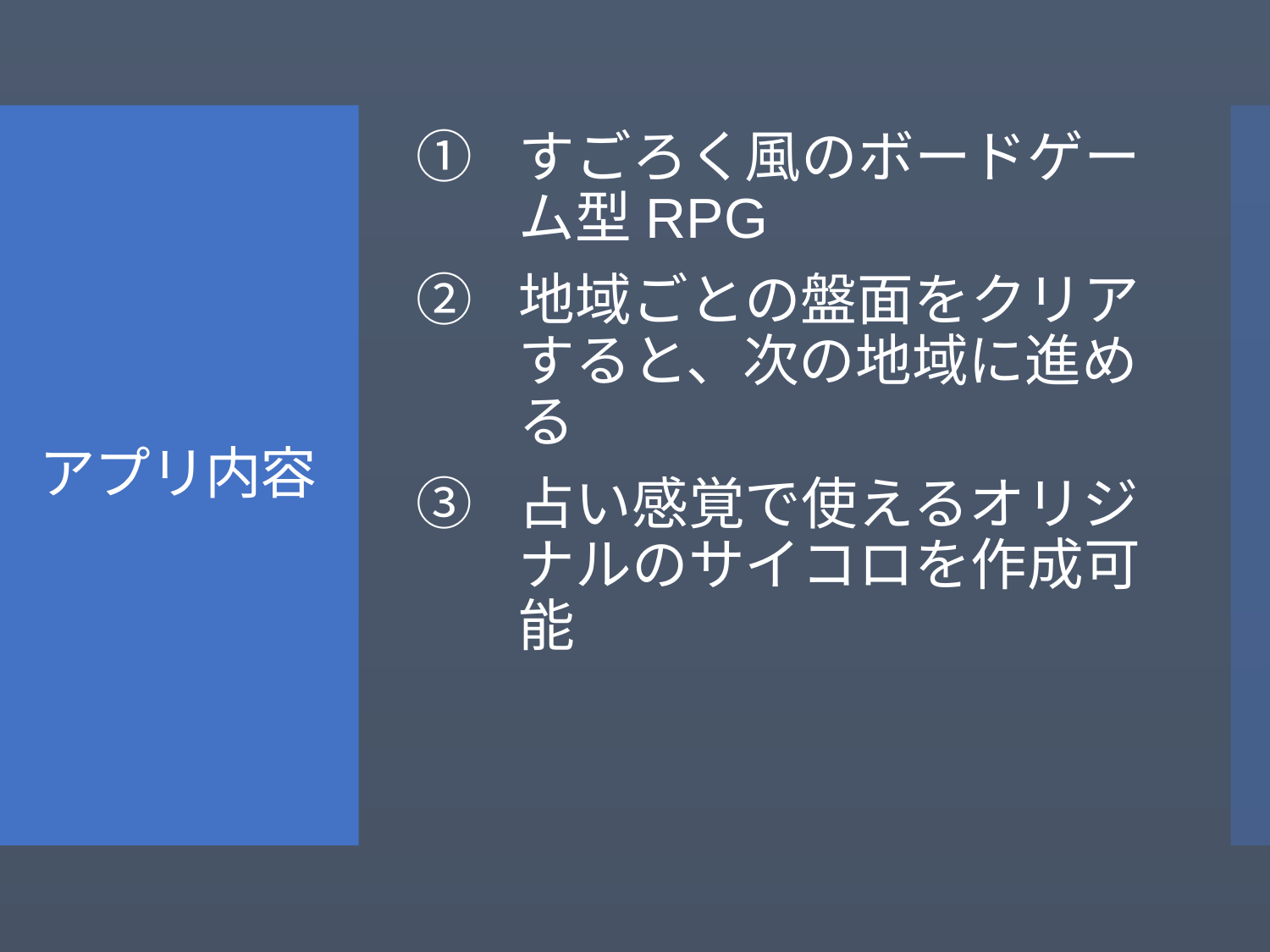

すごろく風のボードゲーム型RPG
地域ごとの盤面をクリアすると、次の地域に進める
占い感覚で使えるオリジナルのサイコロを作成可能

# アプリ内容